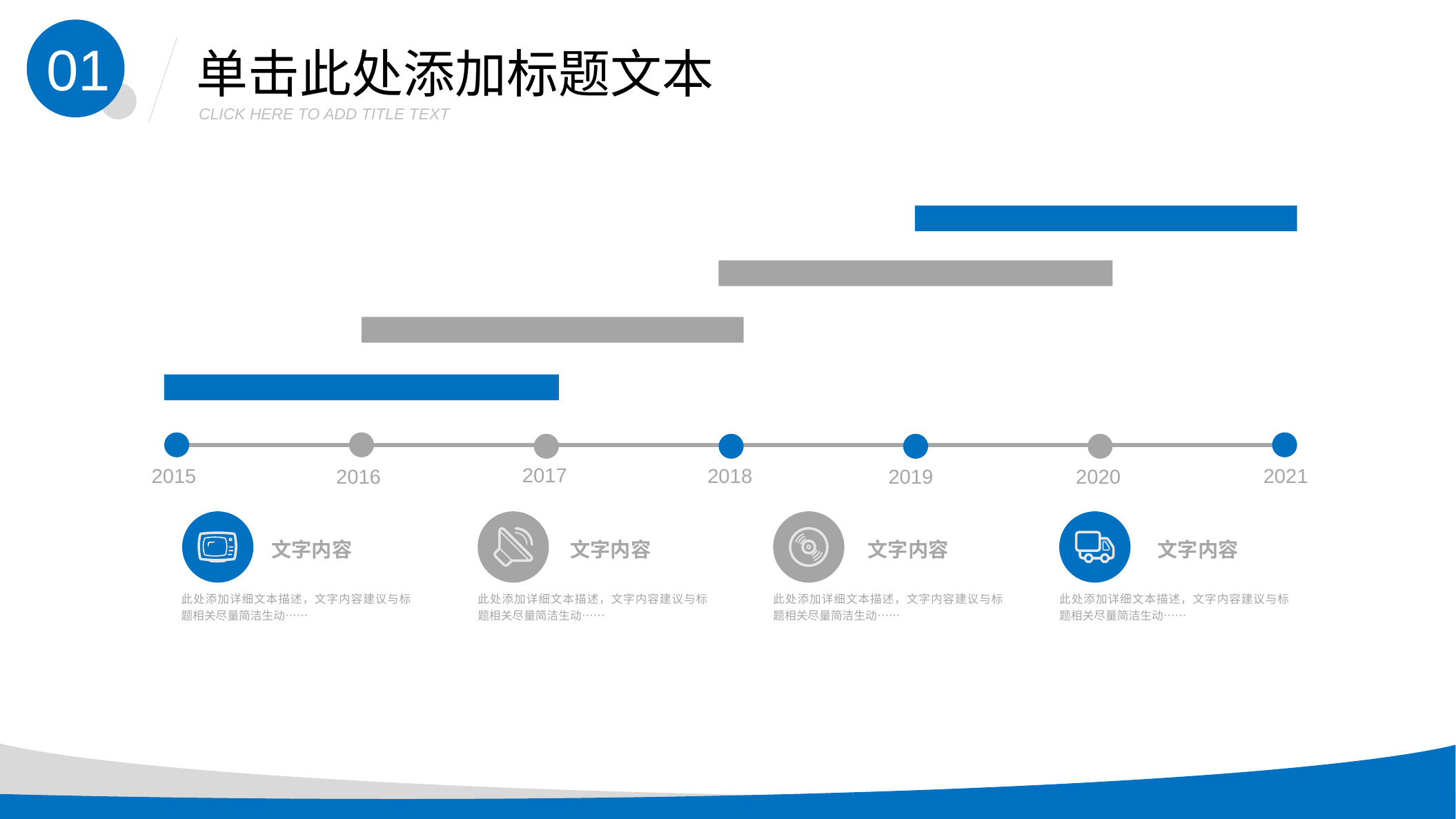

01
单击此处添加标题文本
CLICK HERE TO ADD TITLE TEXT

2017
2015
2021
2018
2016
2019
2020

文字内容
文字内容
文字内容
文字内容
此处添加详细文本描述，文字内容建议与标题相关尽量简洁生动……
此处添加详细文本描述，文字内容建议与标题相关尽量简洁生动……
此处添加详细文本描述，文字内容建议与标题相关尽量简洁生动……
此处添加详细文本描述，文字内容建议与标题相关尽量简洁生动……